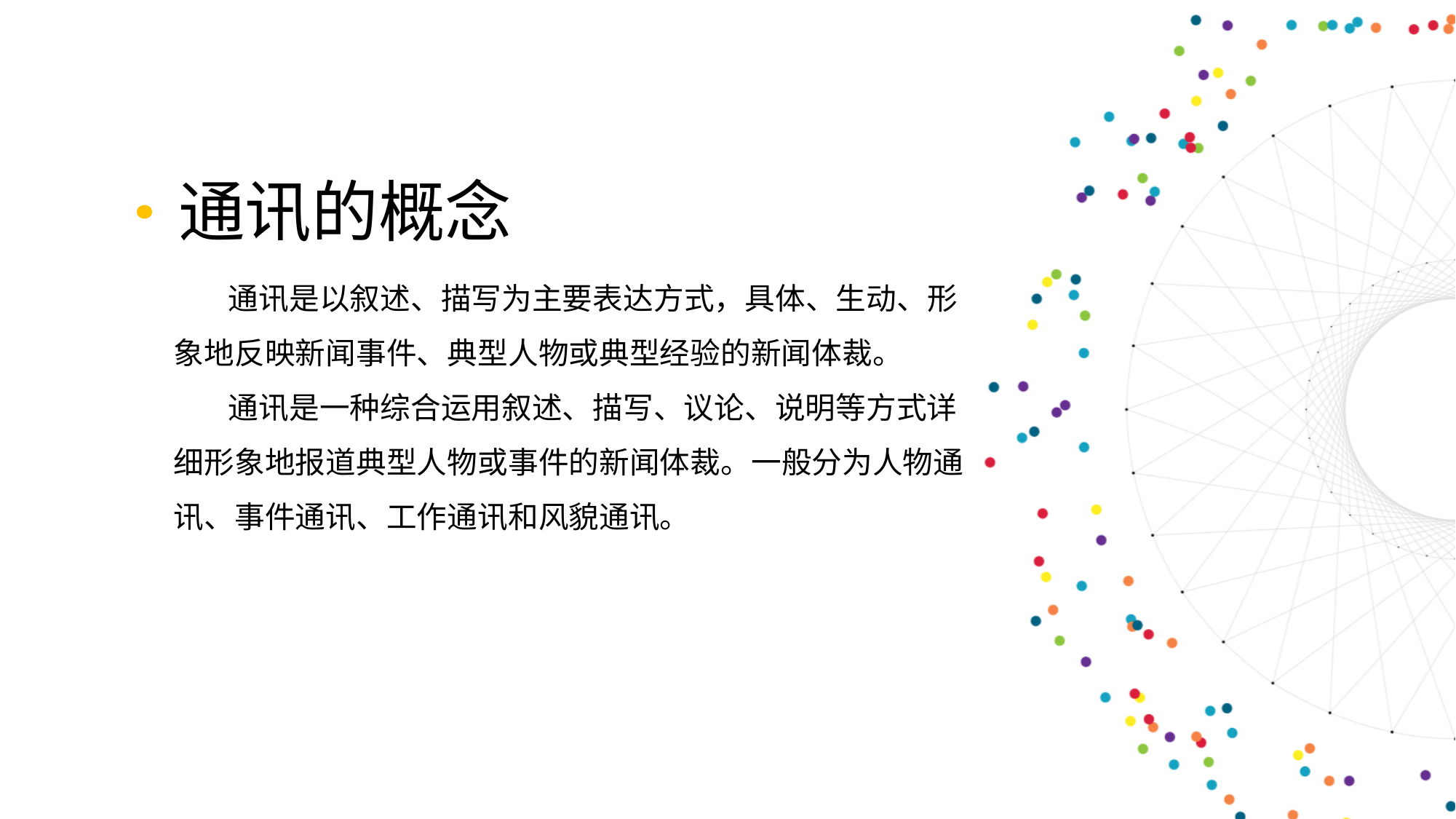

通讯的概念

       通讯是以叙述、描写为主要表达方式，具体、生动、形象地反映新闻事件、典型人物或典型经验的新闻体裁。
       通讯是一种综合运用叙述、描写、议论、说明等方式详细形象地报道典型人物或事件的新闻体裁。一般分为人物通讯、事件通讯、工作通讯和风貌通讯。